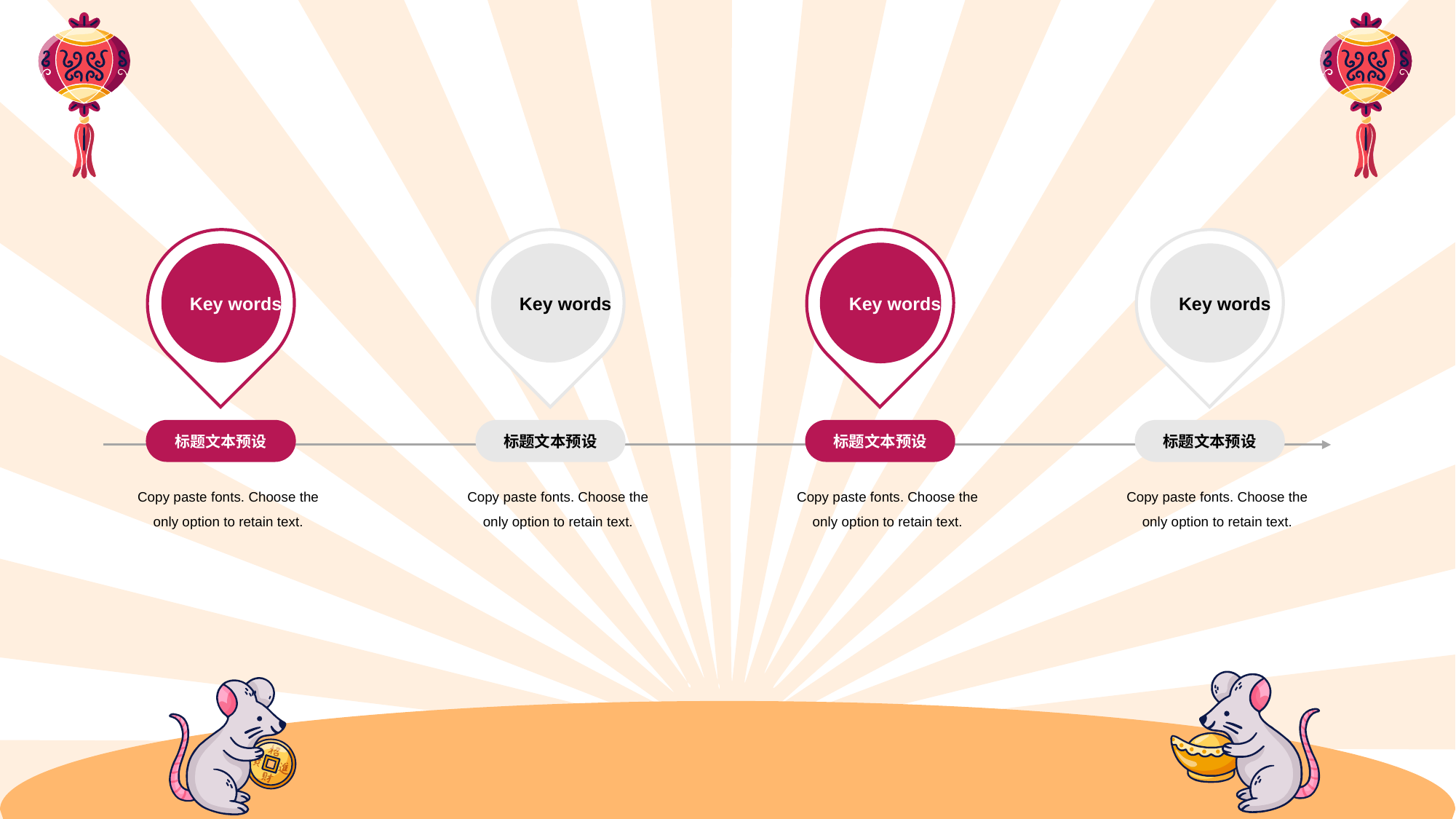

Key words
Key words
Key words
Key words
标题文本预设
标题文本预设
标题文本预设
标题文本预设
Copy paste fonts. Choose the only option to retain text.
Copy paste fonts. Choose the only option to retain text.
Copy paste fonts. Choose the only option to retain text.
Copy paste fonts. Choose the only option to retain text.